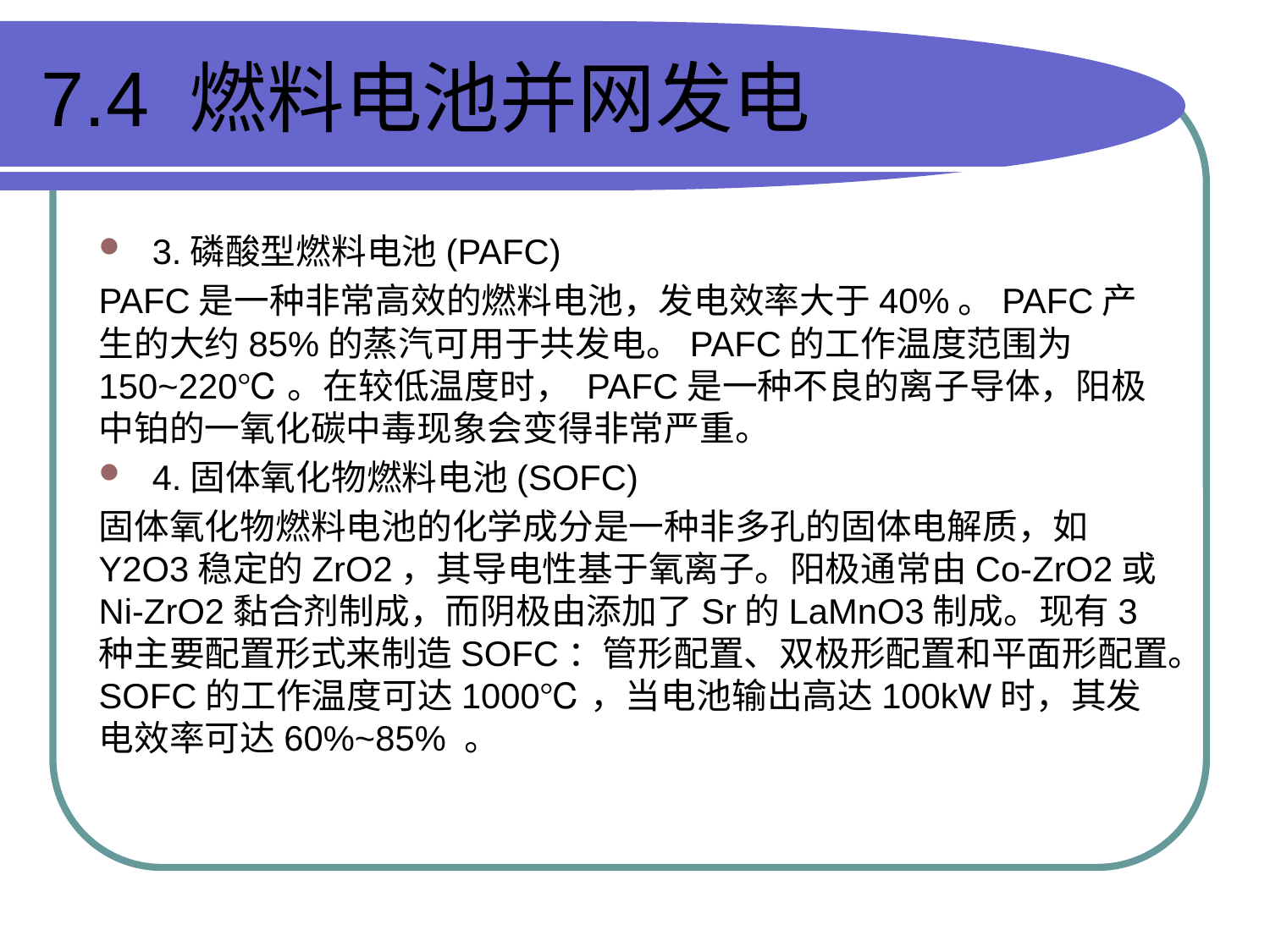

# 7.4 燃料电池并网发电
3.磷酸型燃料电池(PAFC)
PAFC是一种非常高效的燃料电池，发电效率大于40%。PAFC产生的大约85%的蒸汽可用于共发电。PAFC的工作温度范围为150~220℃。在较低温度时， PAFC是一种不良的离子导体，阳极中铂的一氧化碳中毒现象会变得非常严重。
4.固体氧化物燃料电池(SOFC)
固体氧化物燃料电池的化学成分是一种非多孔的固体电解质，如Y2O3稳定的ZrO2，其导电性基于氧离子。阳极通常由Co-ZrO2或Ni-ZrO2黏合剂制成，而阴极由添加了Sr的LaMnO3制成。现有3种主要配置形式来制造SOFC：管形配置、双极形配置和平面形配置。SOFC的工作温度可达1000℃，当电池输出高达100kW时，其发电效率可达60%~85% 。
178